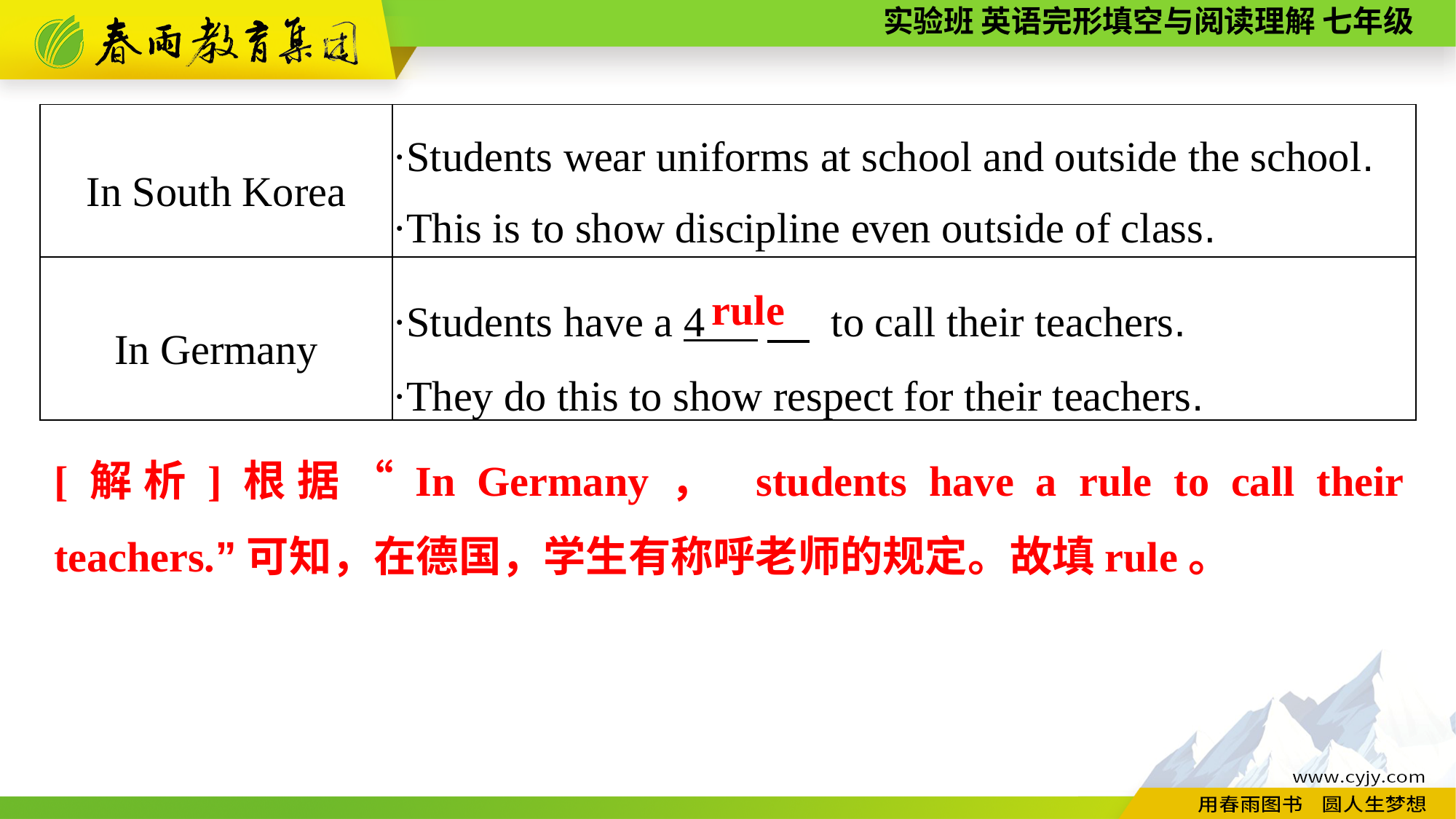

| In South Korea | ·Students wear uniforms at school and outside the school. ·This is to show discipline even outside of class. |
| --- | --- |
| In Germany | ·Students have a 4 　 to call their teachers. ·They do this to show respect for their teachers. |
 rule
[解析]根据“In Germany， students have a rule to call their teachers.”可知，在德国，学生有称呼老师的规定。故填rule。